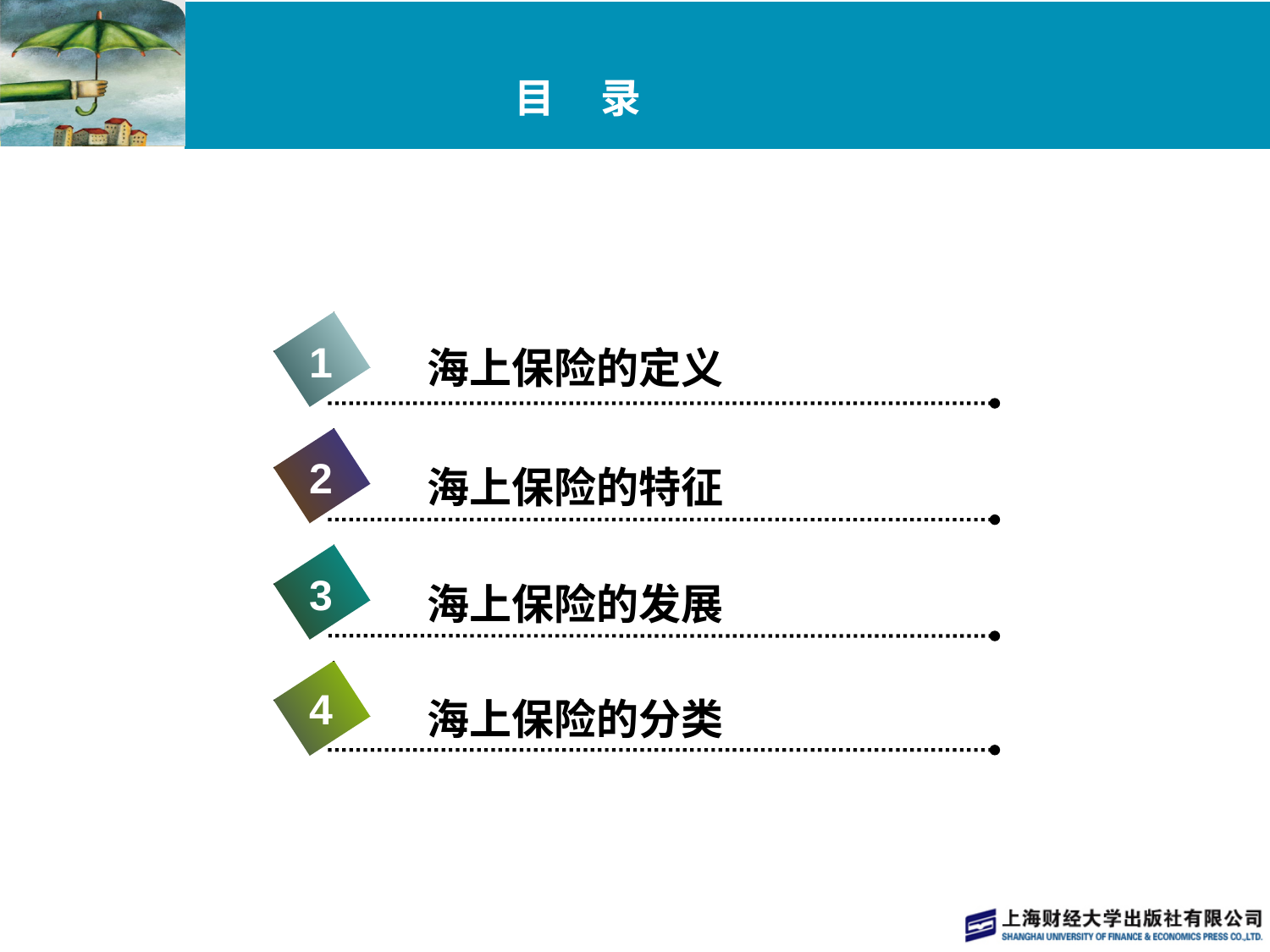

# 目     录

1
海上保险的定义

2
海上保险的特征

3
海上保险的发展

4
海上保险的分类